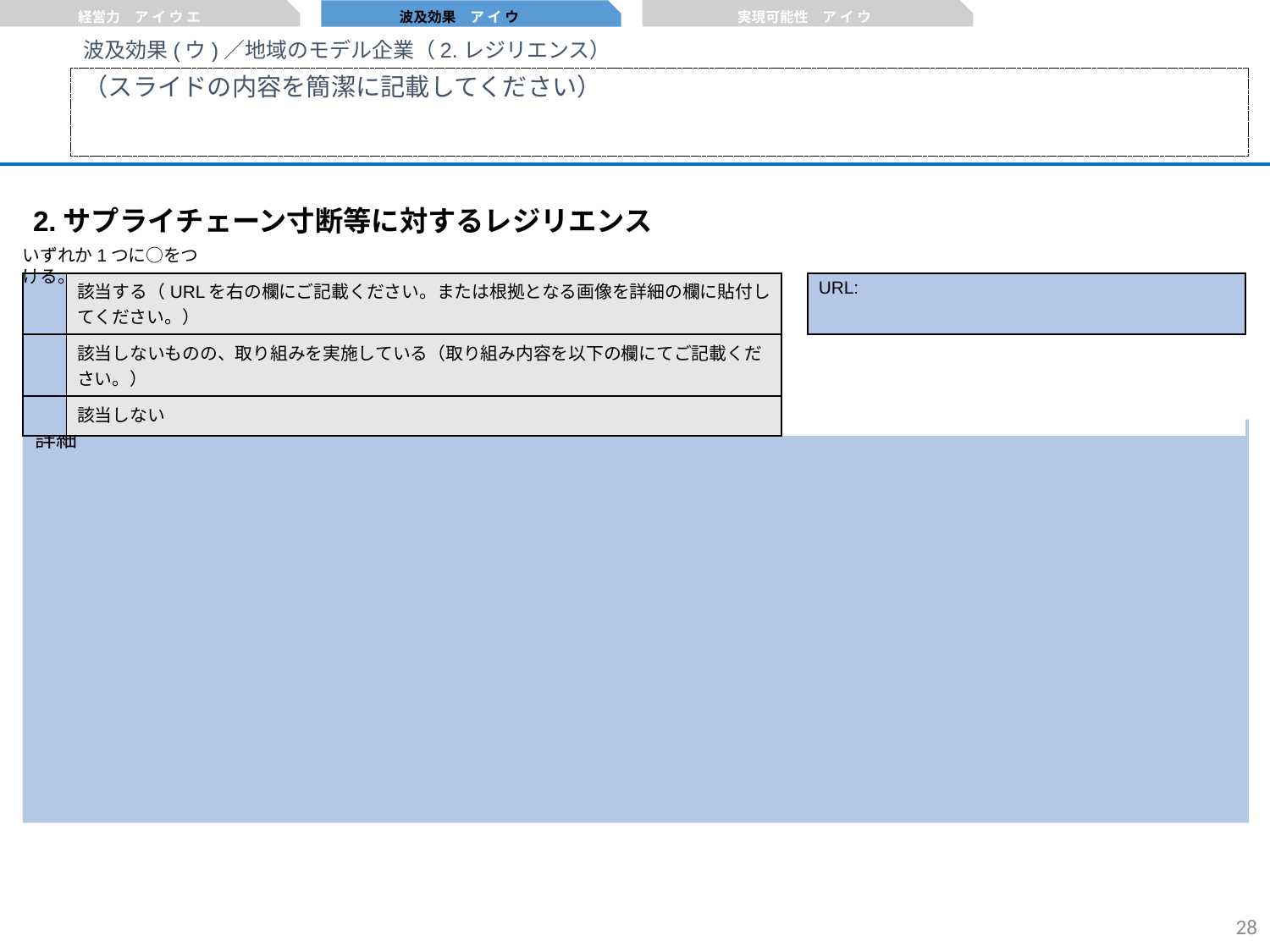

経営力　ア イ ウ エ
実現可能性　ア イ ウ
波及効果　ア イ ウ
波及効果(ウ)／地域のモデル企業（2.レジリエンス）
（スライドの内容を簡潔に記載してください）
2.サプライチェーン寸断等に対するレジリエンス
いずれか1つに○をつける。
|  | 該当する（URLを右の欄にご記載ください。または根拠となる画像を詳細の欄に貼付してください。） |  | URL: |
| --- | --- | --- | --- |
|  | 該当しないものの、取り組みを実施している（取り組み内容を以下の欄にてご記載ください。） |  |  |
|  | 該当しない |  |  |
詳細
28